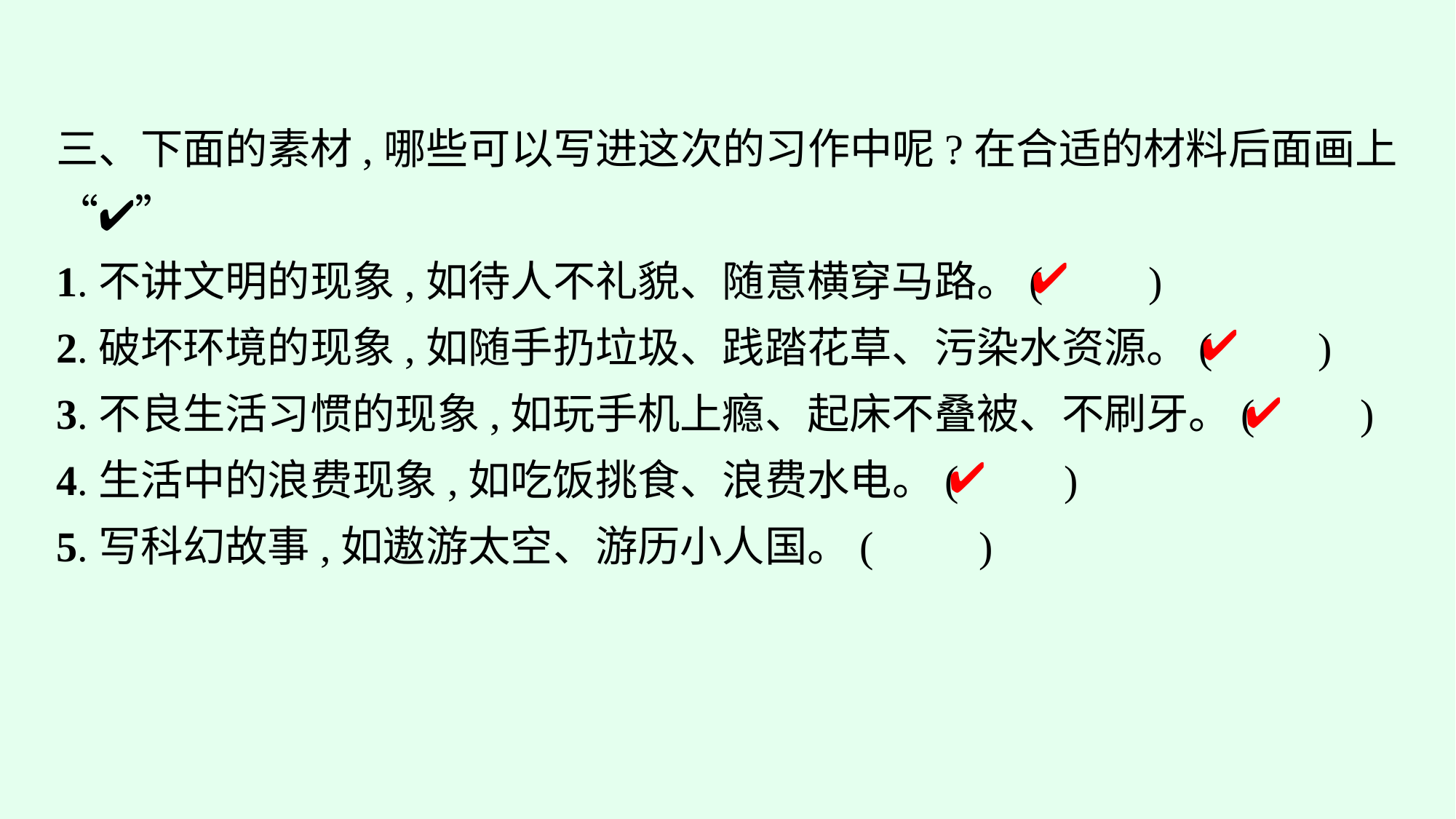

三、下面的素材,哪些可以写进这次的习作中呢?在合适的材料后面画上“✔”
1.不讲文明的现象,如待人不礼貌、随意横穿马路。(　　)
2.破坏环境的现象,如随手扔垃圾、践踏花草、污染水资源。(　　)
3.不良生活习惯的现象,如玩手机上瘾、起床不叠被、不刷牙。(　　)
4.生活中的浪费现象,如吃饭挑食、浪费水电。(　　)
5.写科幻故事,如遨游太空、游历小人国。(　　)
✔
✔
✔
✔